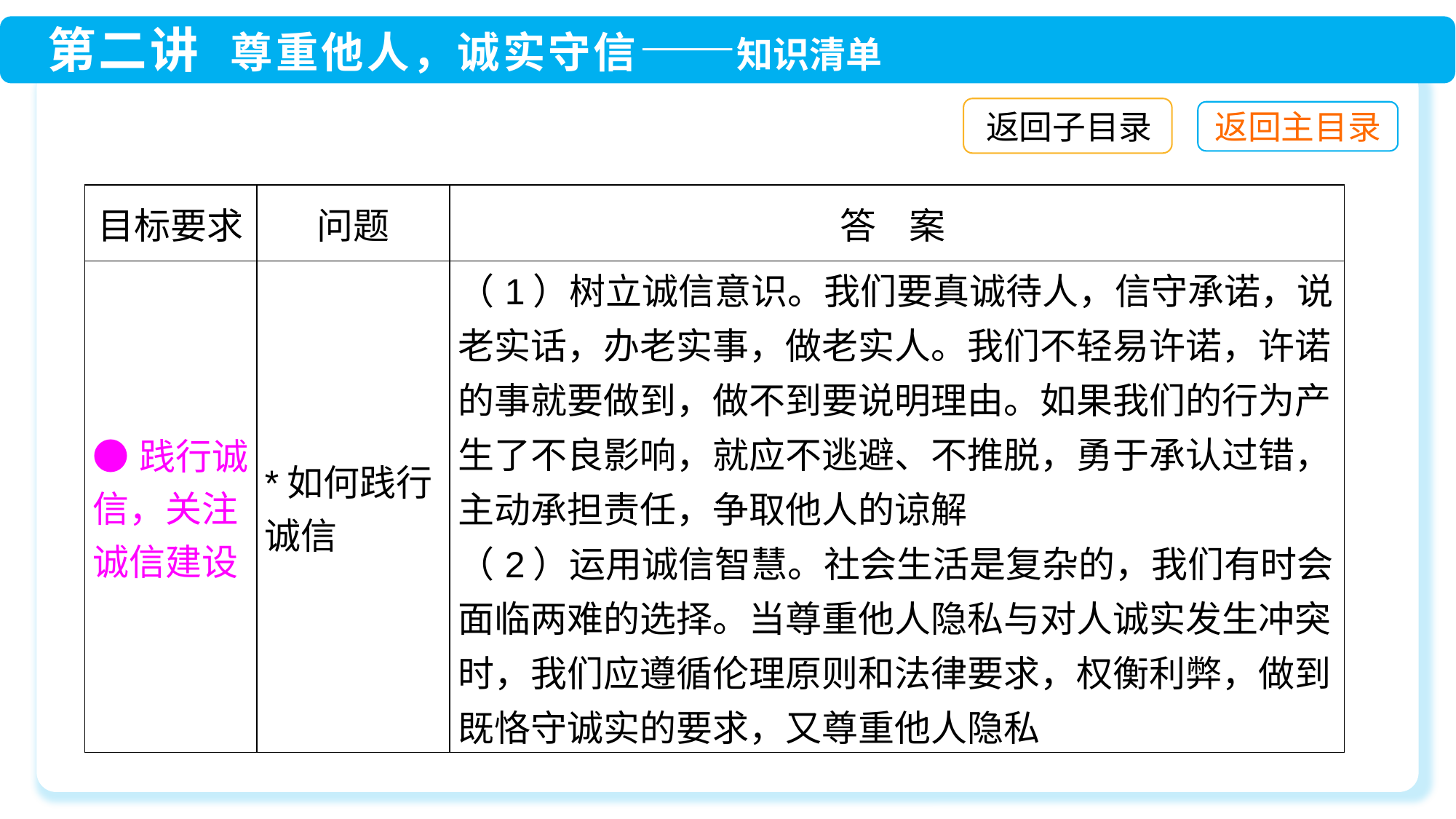

返回子目录
| 目标要求 | 问题 | 答 案 |
| --- | --- | --- |
| ●践行诚信，关注诚信建设 | \*如何践行诚信 | （1）树立诚信意识。我们要真诚待人，信守承诺，说老实话，办老实事，做老实人。我们不轻易许诺，许诺的事就要做到，做不到要说明理由。如果我们的行为产生了不良影响，就应不逃避、不推脱，勇于承认过错，主动承担责任，争取他人的谅解 （2）运用诚信智慧。社会生活是复杂的，我们有时会面临两难的选择。当尊重他人隐私与对人诚实发生冲突时，我们应遵循伦理原则和法律要求，权衡利弊，做到既恪守诚实的要求，又尊重他人隐私 |